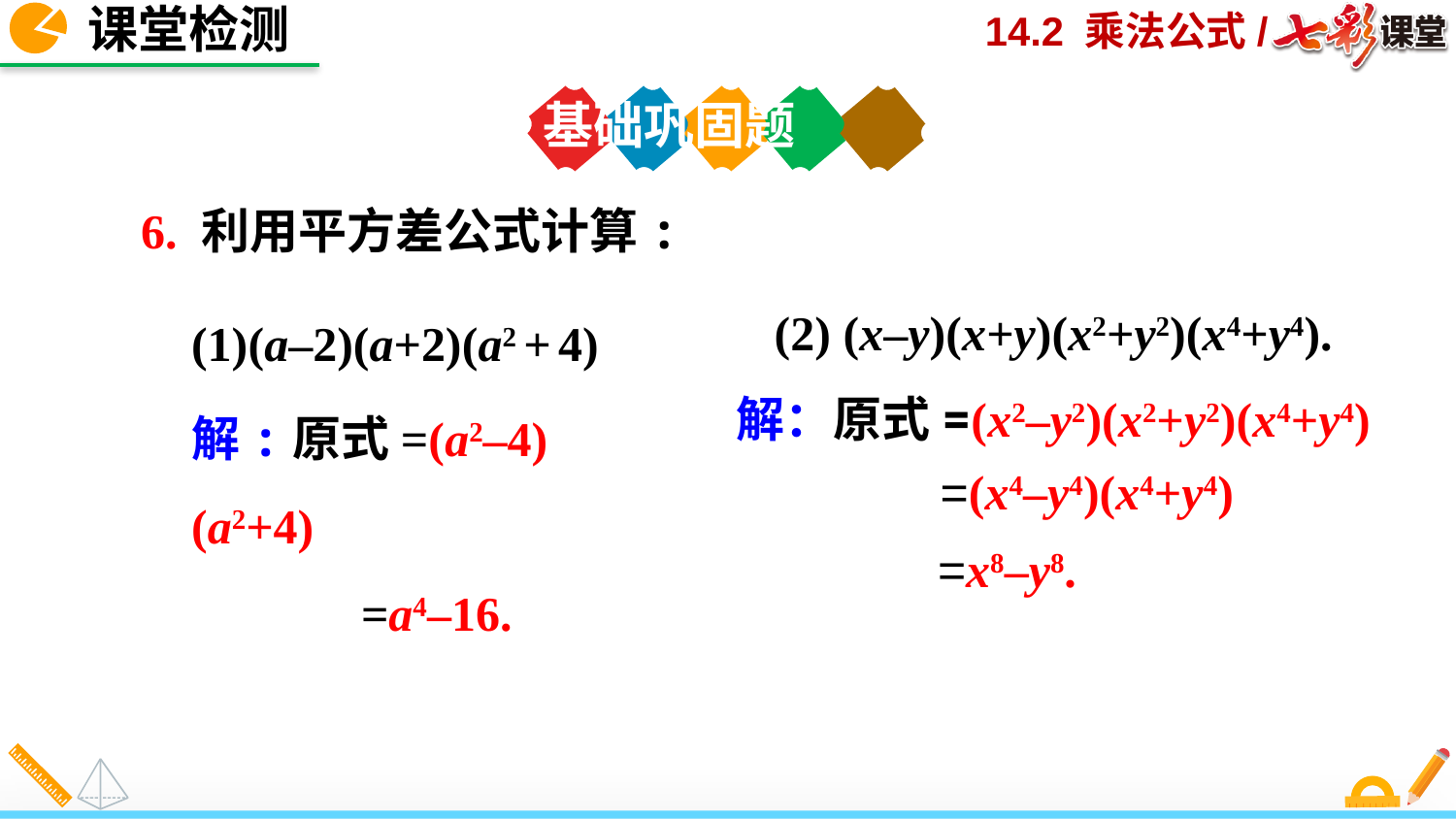

课堂检测

基础巩固题

6. 利用平方差公式计算:
(1)(a–2)(a+2)(a2 + 4)
解:原式=(a2–4)(a2+4)
              =a4–16.
(2) (x–y)(x+y)(x2+y2)(x4+y4).
解：原式=(x2–y2)(x2+y2)(x4+y4)
               =(x4–y4)(x4+y4)
               =x8–y8.